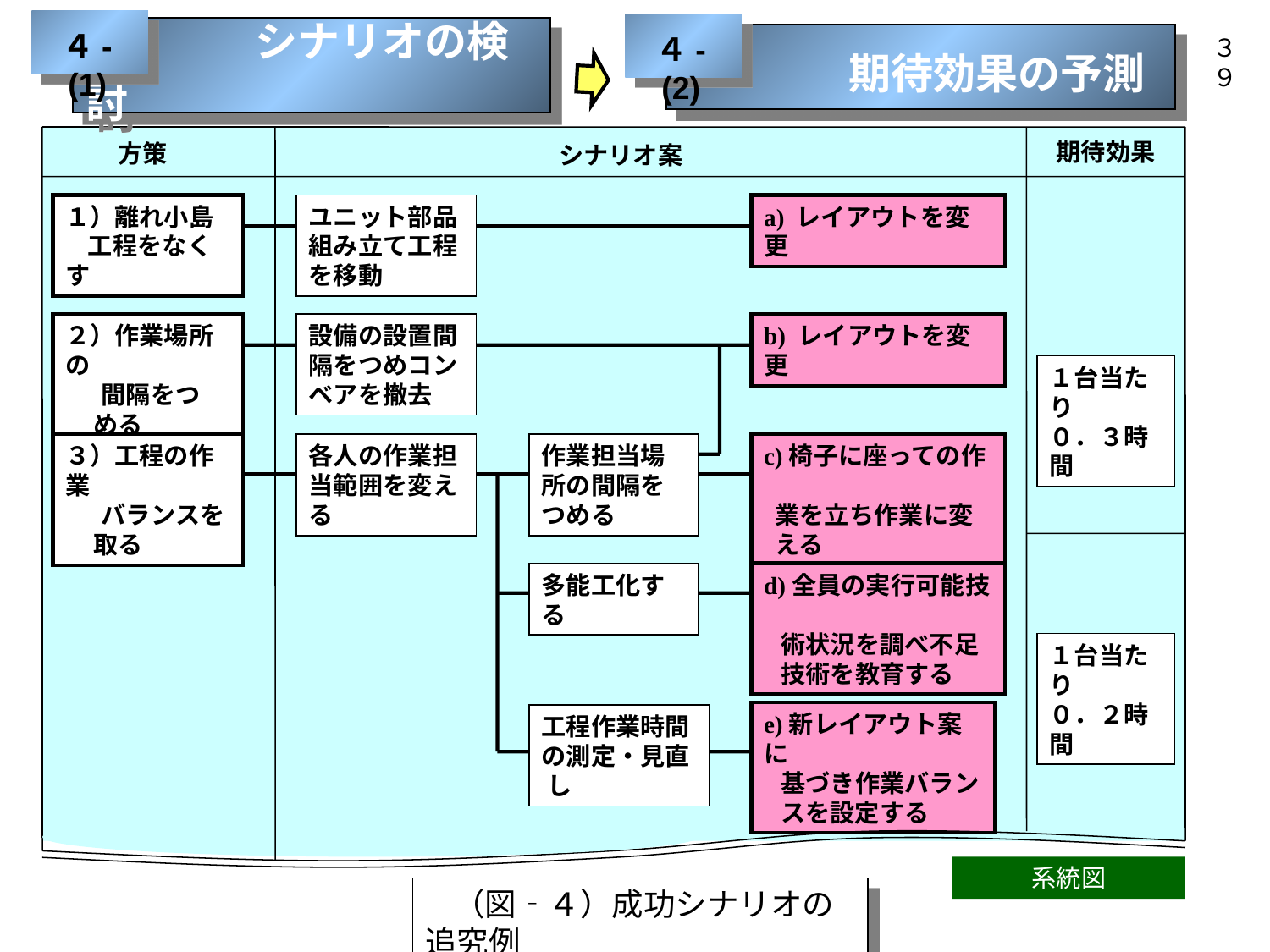

４-(1)

４-(2)
　　　　シナリオの検討
　　　　期待効果の予測
３９

期待効果
方策
シナリオ案

１）離れ小島
    工程をなくす
ユニット部品組み立て工程を移動
a) レイアウトを変更

２）作業場所の
　  間隔をつ
     める
設備の設置間隔をつめコンベアを撤去
b) レイアウトを変更

１台当たり
０．３時間
３）工程の作業
　  バランスを
     取る
各人の作業担当範囲を変える
作業担当場所の間隔をつめる
c)椅子に座っての作
  業を立ち作業に変
  える

多能工化する
d)全員の実行可能技
   術状況を調べ不足
   技術を教育する

１台当たり
０．２時間
e)新レイアウト案に
   基づき作業バラン
   スを設定する
工程作業時間の測定・見直
 し

系統図
　（図‐４）成功シナリオの追究例